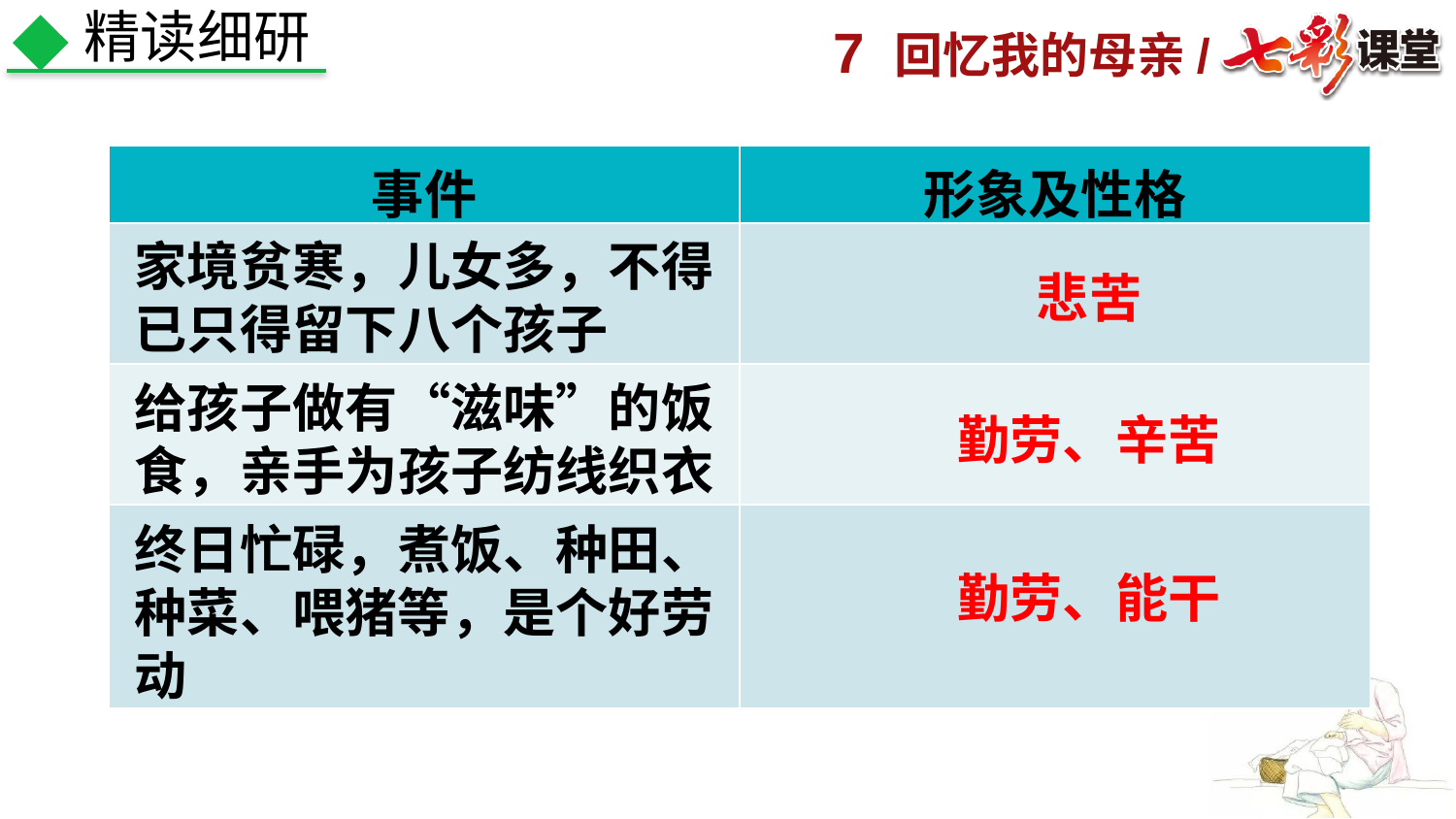

精读细研

| 事件 | 形象及性格 |
| --- | --- |
|  |  |
|  |  |
|  |  |
家境贫寒，儿女多，不得已只得留下八个孩子
悲苦
给孩子做有“滋味”的饭食，亲手为孩子纺线织衣
勤劳、辛苦
终日忙碌，煮饭、种田、种菜、喂猪等，是个好劳动
勤劳、能干